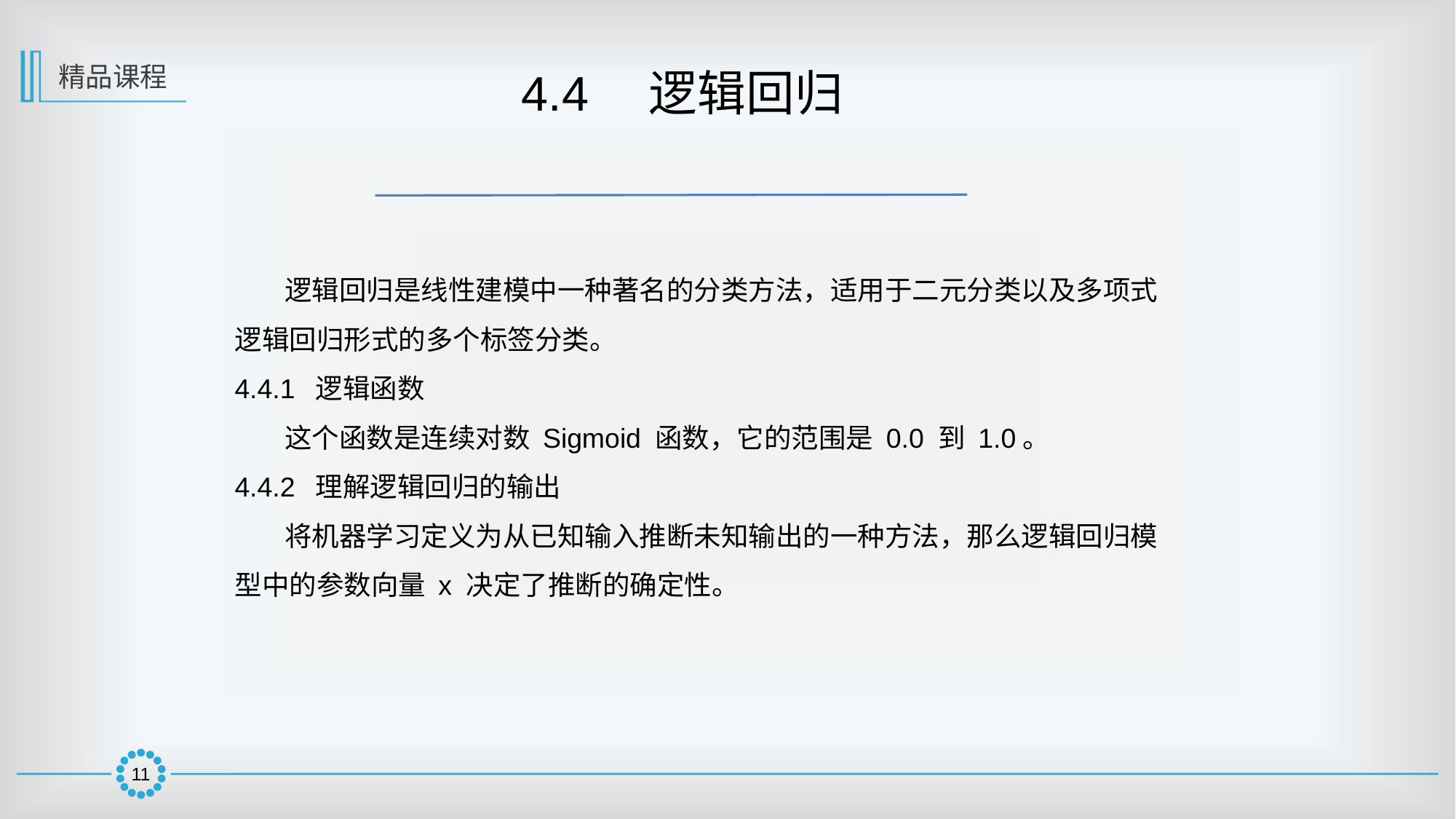

精品课程
 4.4　逻辑回归

       逻辑回归是线性建模中一种著名的分类方法，适用于二元分类以及多项式逻辑回归形式的多个标签分类。
4.4.1 逻辑函数
       这个函数是连续对数 Sigmoid 函数，它的范围是 0.0 到 1.0。
4.4.2 理解逻辑回归的输出
       将机器学习定义为从已知输入推断未知输出的一种方法，那么逻辑回归模型中的参数向量 x 决定了推断的确定性。

11